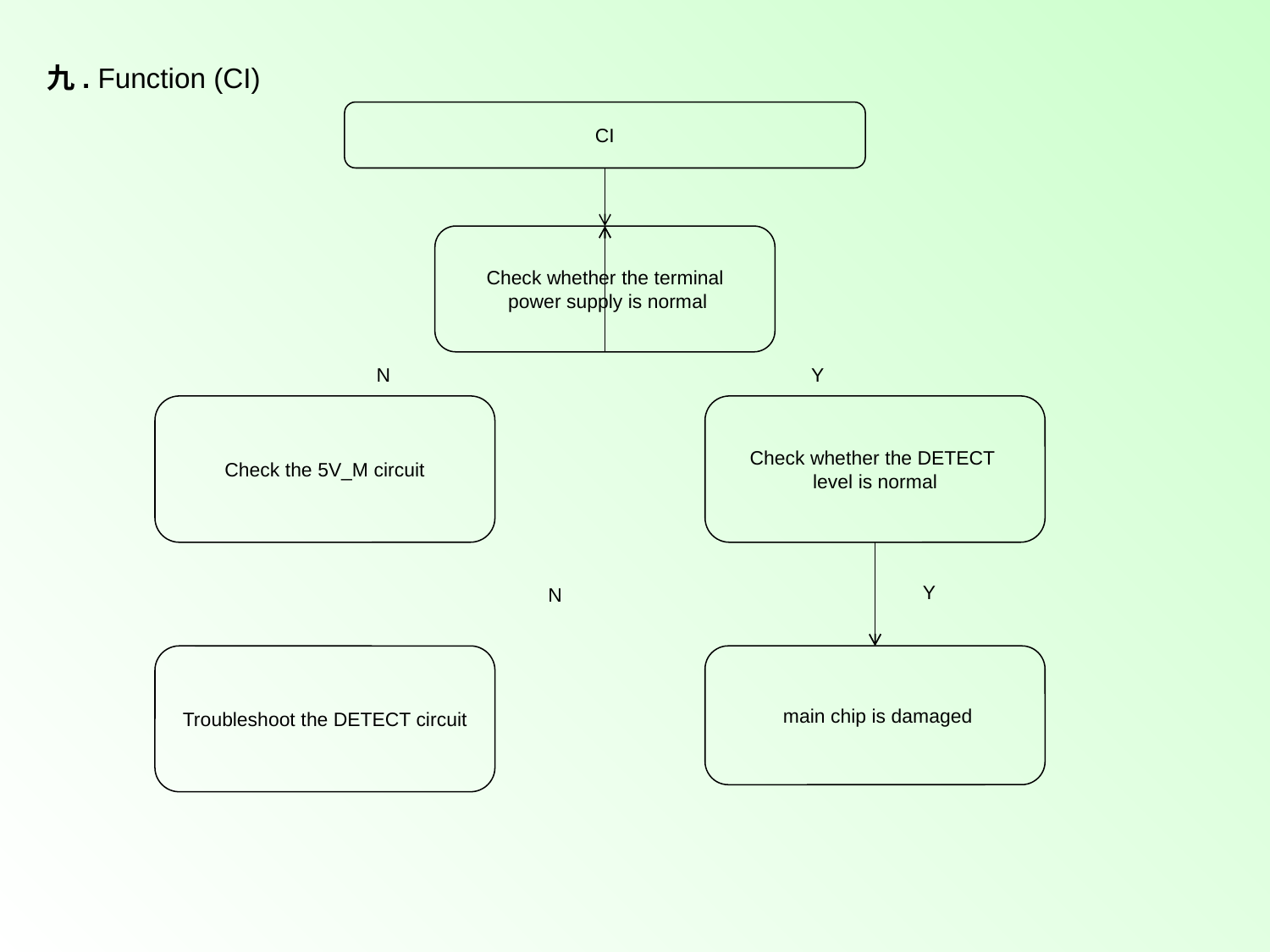

九. Function (CI)
CI
Check whether the terminal
 power supply is normal
N
Y
Check the 5V_M circuit
Check whether the DETECT
level is normal
Y
N
Troubleshoot the DETECT circuit
 main chip is damaged